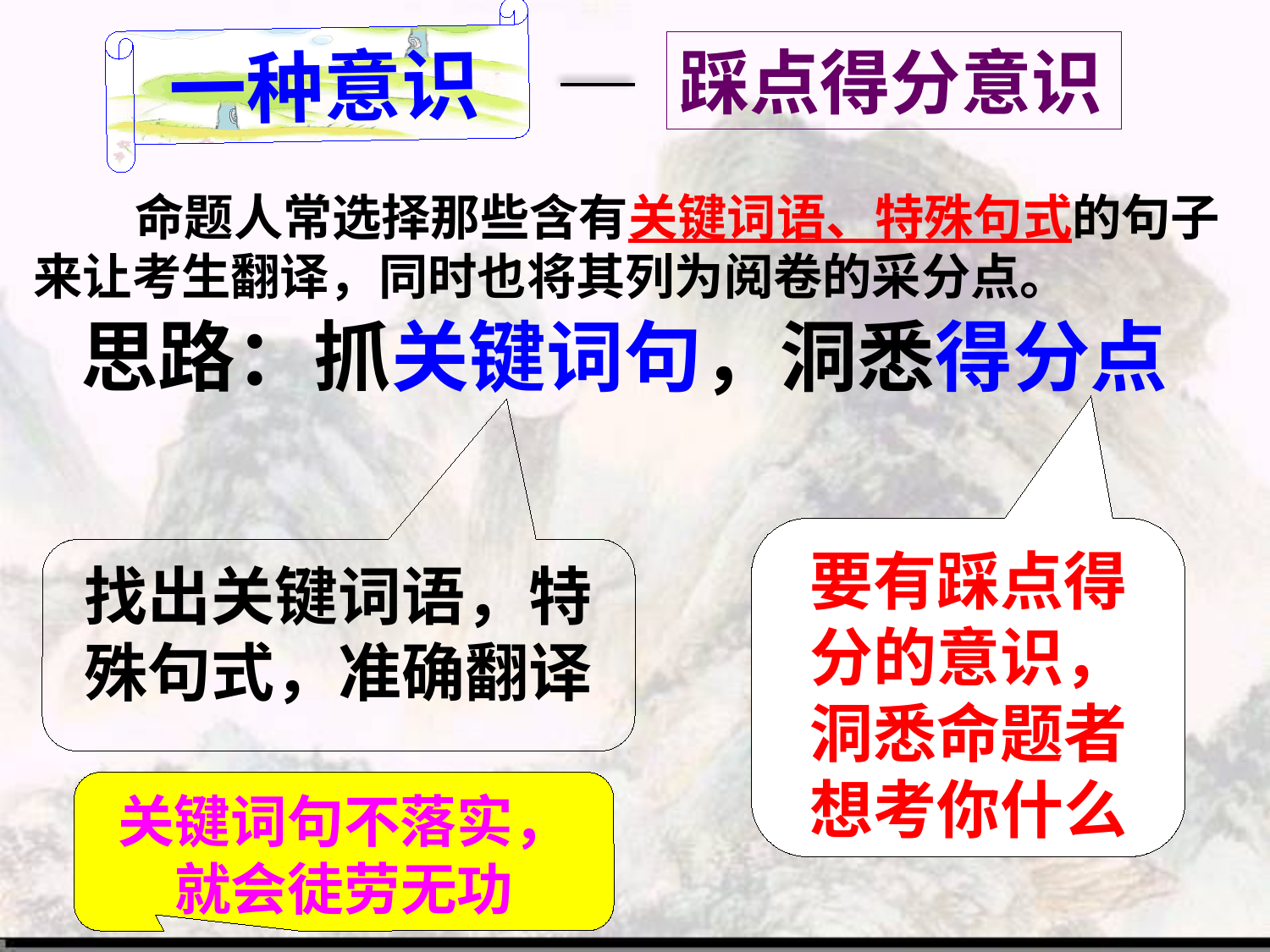

一种意识
踩点得分意识
        命题人常选择那些含有关键词语、特殊句式的句子来让考生翻译，同时也将其列为阅卷的采分点。
思路：抓关键词句，洞悉得分点
要有踩点得分的意识，洞悉命题者想考你什么
找出关键词语，特殊句式，准确翻译
关键词句不落实，
就会徒劳无功